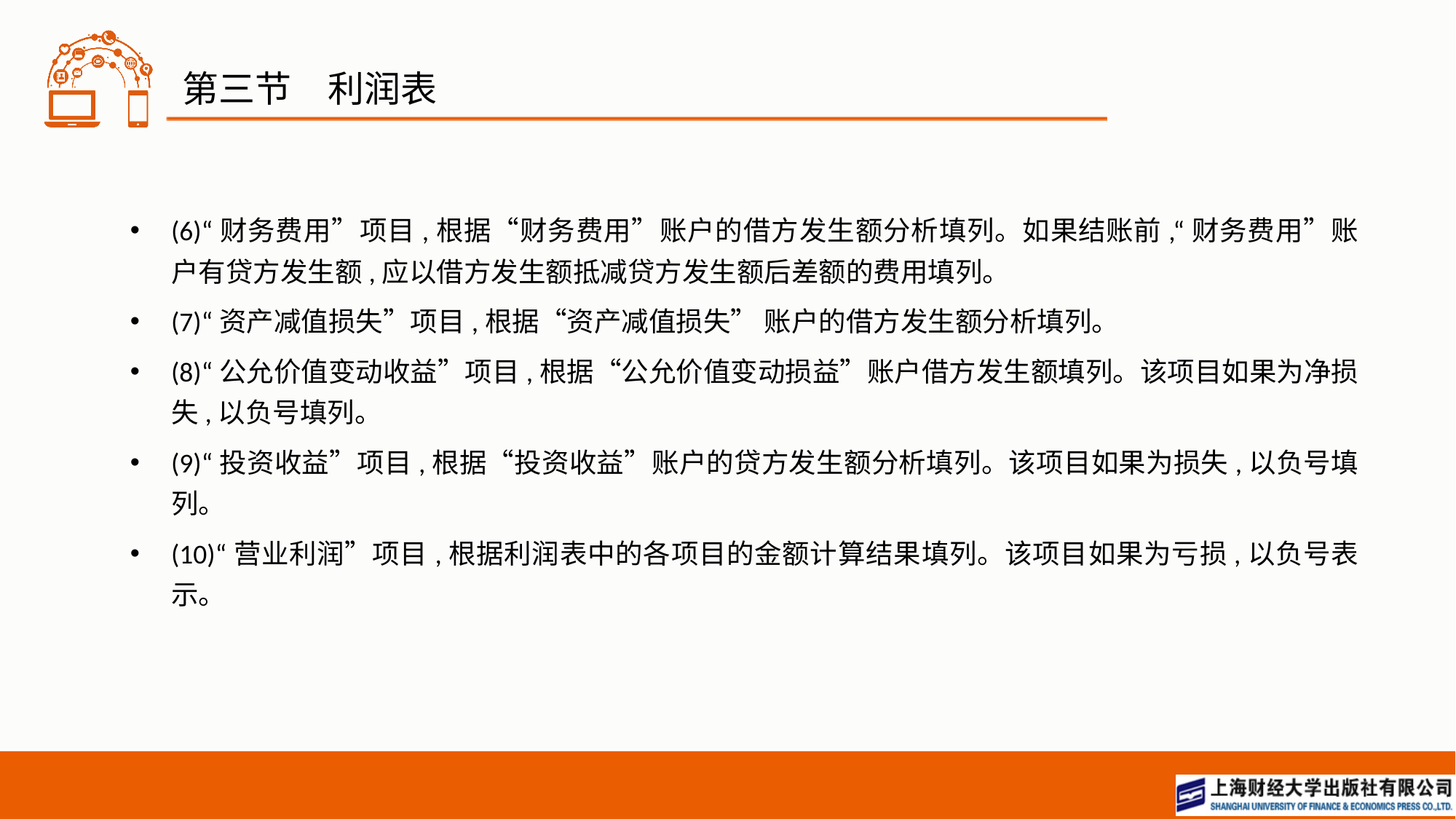

# 第三节　利润表
(6)“财务费用”项目,根据“财务费用”账户的借方发生额分析填列。如果结账前,“财务费用”账户有贷方发生额,应以借方发生额抵减贷方发生额后差额的费用填列。
(7)“资产减值损失”项目,根据“资产减值损失” 账户的借方发生额分析填列。
(8)“公允价值变动收益”项目,根据“公允价值变动损益”账户借方发生额填列。该项目如果为净损失,以负号填列。
(9)“投资收益”项目,根据“投资收益”账户的贷方发生额分析填列。该项目如果为损失,以负号填列。
(10)“营业利润”项目,根据利润表中的各项目的金额计算结果填列。该项目如果为亏损,以负号表示。